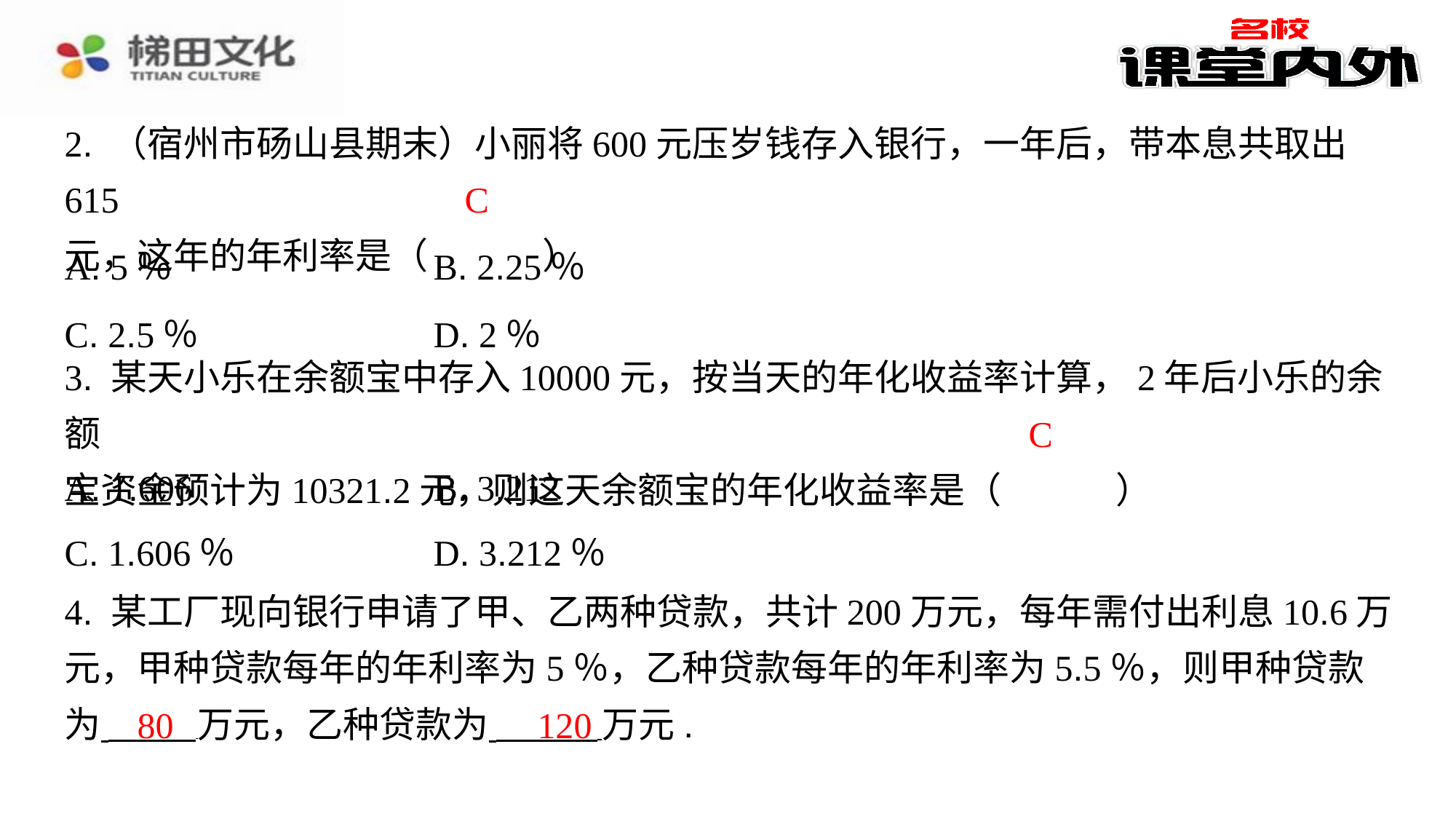

2. （宿州市砀山县期末）小丽将600元压岁钱存入银行，一年后，带本息共取出615
元，这年的年利率是（　C　）
C
| A. 5％ | B. 2.25％ |
| --- | --- |
| C. 2.5％ | D. 2％ |
3. 某天小乐在余额宝中存入10000元，按当天的年化收益率计算，2年后小乐的余额
宝资金预计为10321.2元，则这天余额宝的年化收益率是（　C　）
C
| A. 1.606 | B. 3.212 |
| --- | --- |
| C. 1.606％ | D. 3.212％ |
4. 某工厂现向银行申请了甲、乙两种贷款，共计200万元，每年需付出利息10.6万
元，甲种贷款每年的年利率为5％，乙种贷款每年的年利率为5.5％，则甲种贷款
为               万元，乙种贷款为                 万元.
80
120